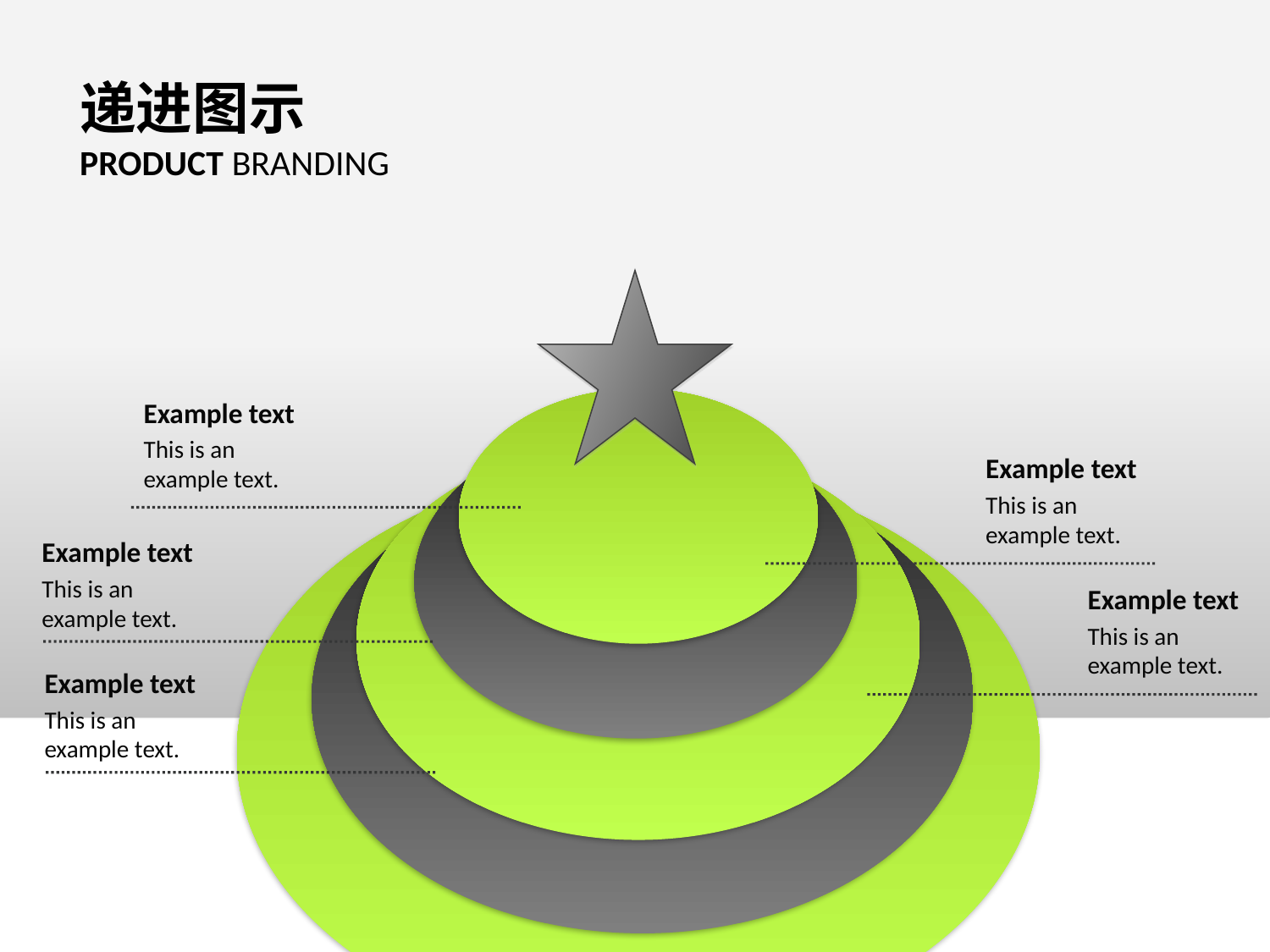

递进图示
PRODUCT BRANDING

Example text
This is an example text.

Example text
This is an example text.

Example text
This is an example text.
Example text
This is an example text.

Example text
This is an example text.